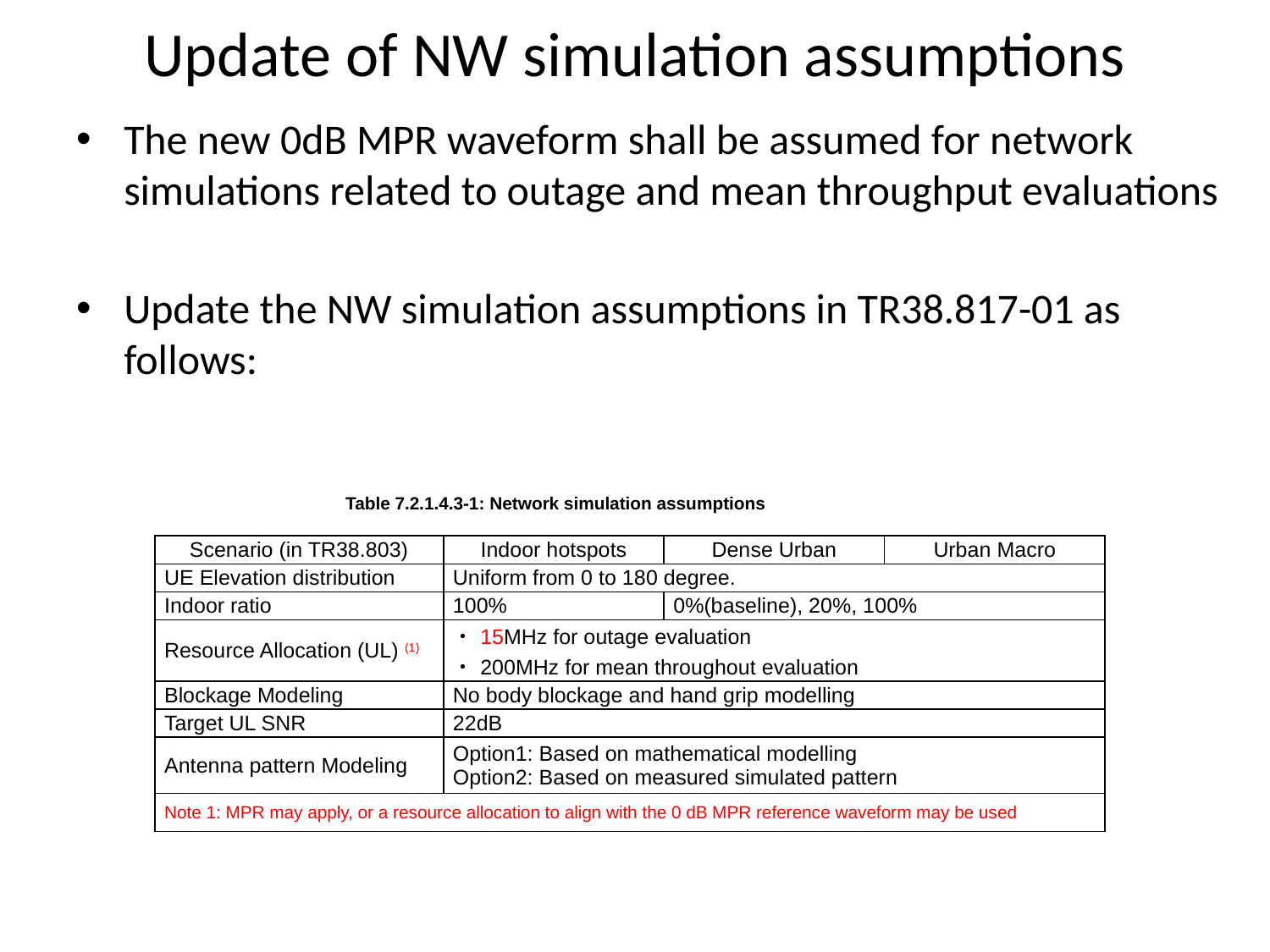

# Update of NW simulation assumptions
The new 0dB MPR waveform shall be assumed for network simulations related to outage and mean throughput evaluations

Update the NW simulation assumptions in TR38.817-01 as follows:

Table 7.2.1.4.3-1: Network simulation assumptions
| Scenario (in TR38.803) | Indoor hotspots | Dense Urban | Urban Macro |
| --- | --- | --- | --- |
| UE Elevation distribution | Uniform from 0 to 180 degree. |  |  |
| Indoor ratio | 100% | 0%(baseline), 20%, 100% |  |
| Resource Allocation (UL) (1) | ・15MHz for outage evaluation ・200MHz for mean throughout evaluation |  |  |
| Blockage Modeling | No body blockage and hand grip modelling |  |  |
| Target UL SNR | 22dB |  |  |
| Antenna pattern Modeling | Option1: Based on mathematical modelling Option2: Based on measured simulated pattern |  |  |
| Note 1: MPR may apply, or a resource allocation to align with the 0 dB MPR reference waveform may be used |  |  |  |